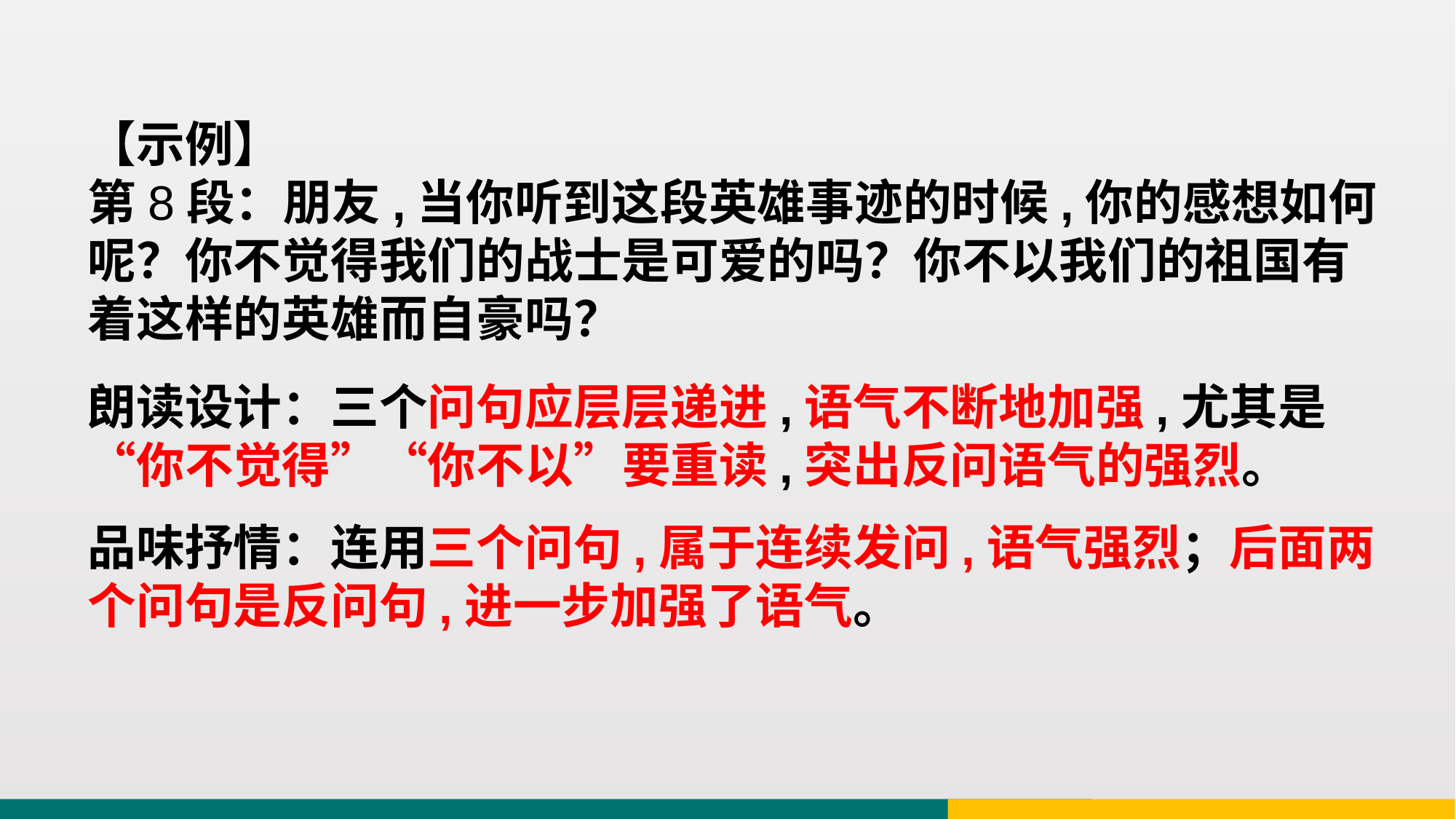

【示例】
第8段：朋友,当你听到这段英雄事迹的时候,你的感想如何呢？你不觉得我们的战士是可爱的吗？你不以我们的祖国有着这样的英雄而自豪吗？
朗读设计：三个问句应层层递进,语气不断地加强,尤其是“你不觉得”“你不以”要重读,突出反问语气的强烈。
品味抒情：连用三个问句,属于连续发问,语气强烈；后面两个问句是反问句,进一步加强了语气。